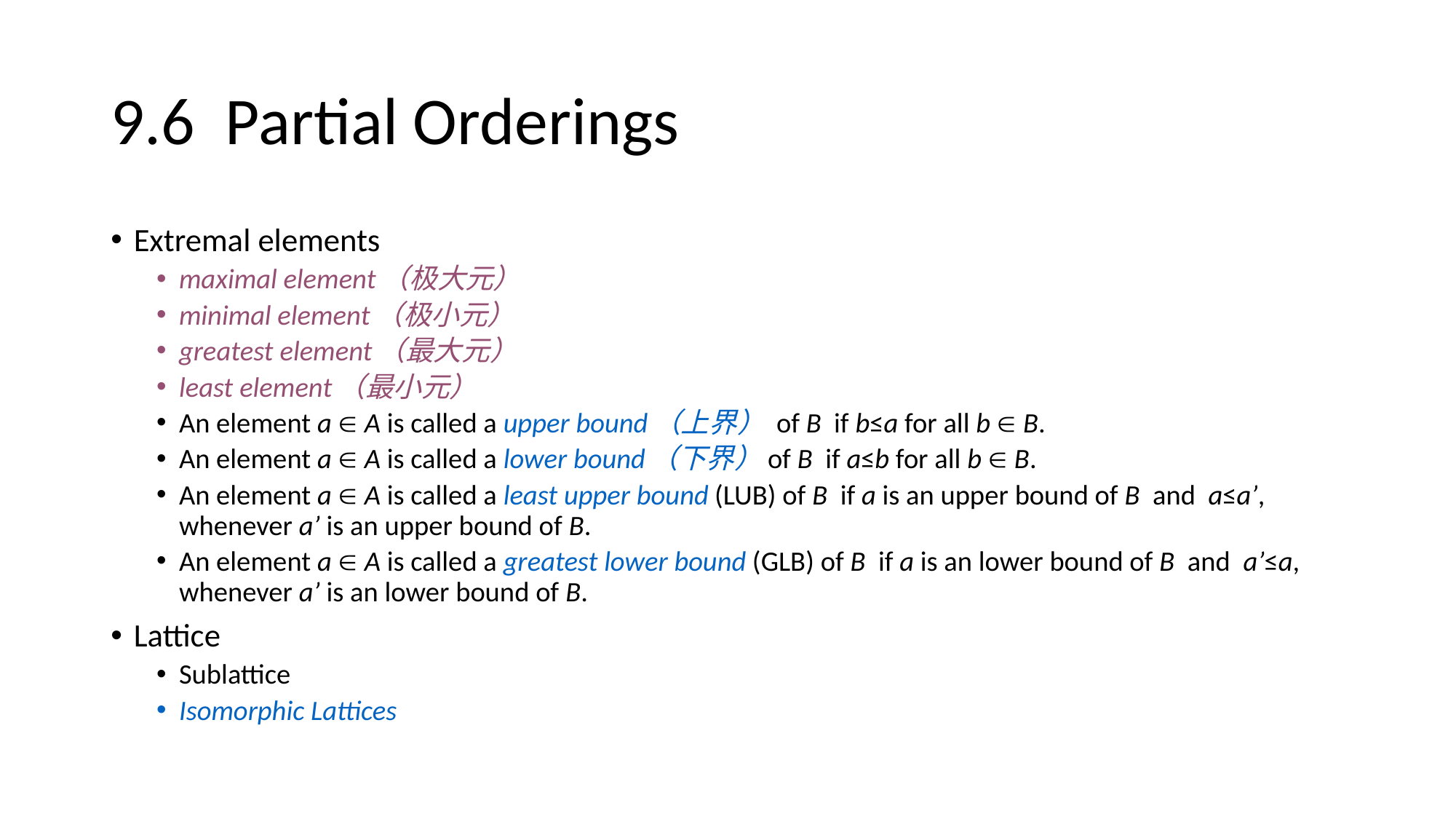

# 9.6  Partial Orderings
Extremal elements
maximal element（极大元）
minimal element（极小元）
greatest element（最大元）
least element（最小元）
An element a ∈ A is called a upper bound（上界） of B  if b≤a for all b ∈ B.
An element a ∈ A is called a lower bound（下界）of B  if a≤b for all b ∈ B.
An element a ∈ A is called a least upper bound (LUB) of B  if a is an upper bound of B  and  a≤a’, whenever a’ is an upper bound of B.
An element a ∈ A is called a greatest lower bound (GLB) of B  if a is an lower bound of B  and  a’≤a, whenever a’ is an lower bound of B.
Lattice
Sublattice
Isomorphic Lattices